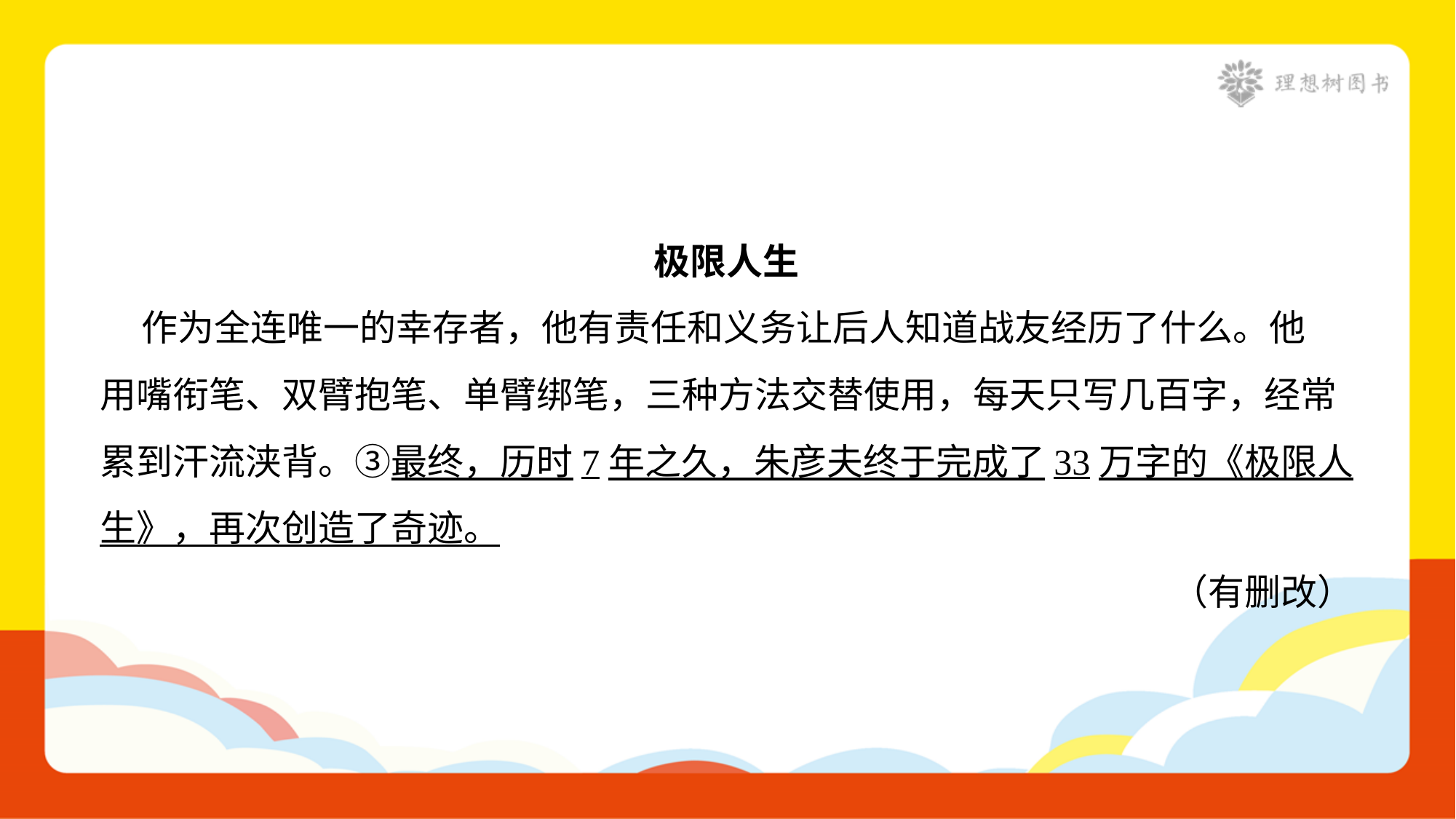

极限人生
    作为全连唯一的幸存者，他有责任和义务让后人知道战友经历了什么。他
用嘴衔笔、双臂抱笔、单臂绑笔，三种方法交替使用，每天只写几百字，经常
累到汗流浃背。③最终，历时7年之久，朱彦夫终于完成了33万字的《极限人
生》，再次创造了奇迹。
（有删改）